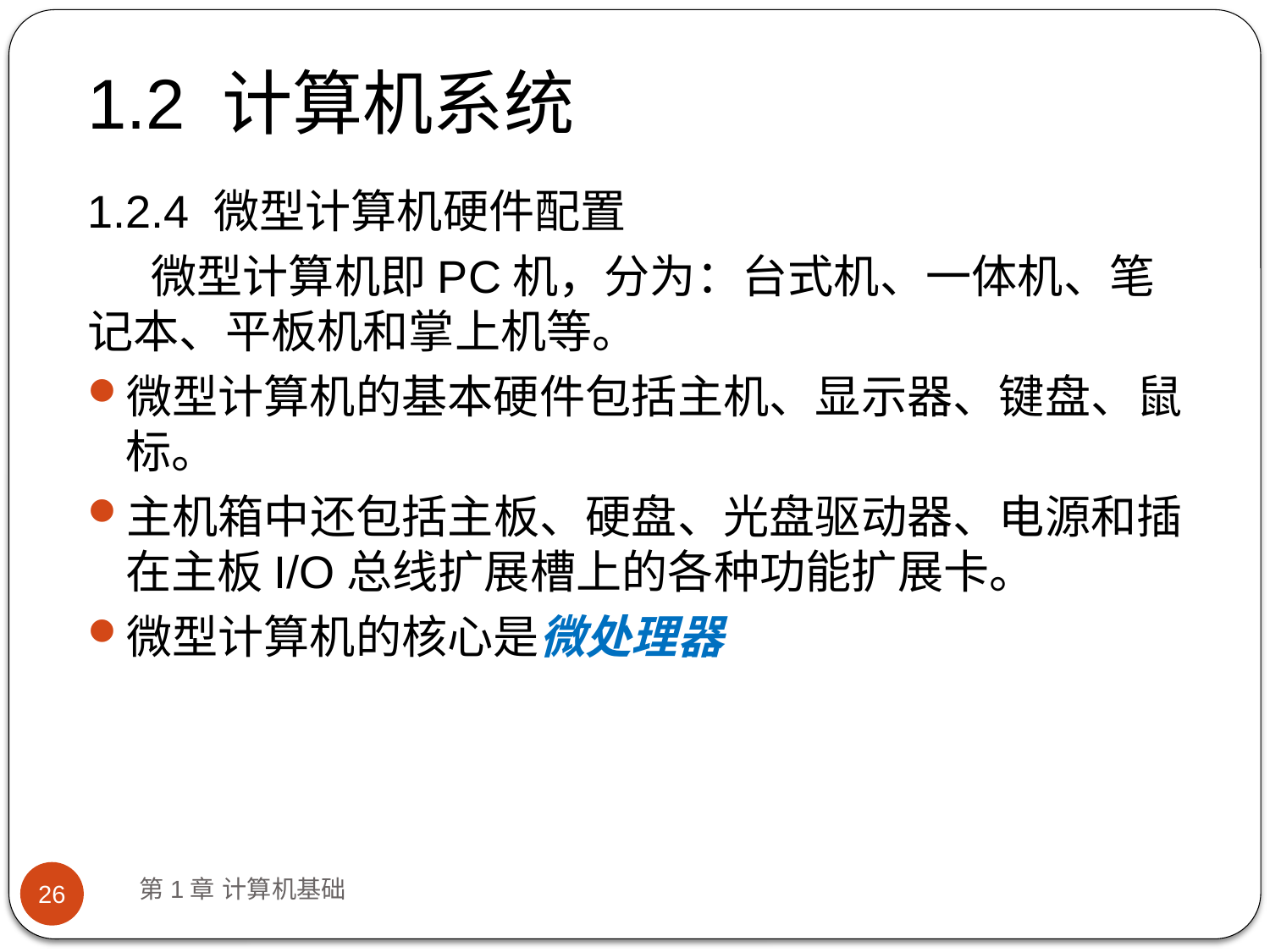

# 1.2 计算机系统
1.2.4 微型计算机硬件配置
微型计算机即PC机，分为：台式机、一体机、笔记本、平板机和掌上机等。
微型计算机的基本硬件包括主机、显示器、键盘、鼠标。
主机箱中还包括主板、硬盘、光盘驱动器、电源和插在主板I/O总线扩展槽上的各种功能扩展卡。
微型计算机的核心是微处理器

第1章 计算机基础
26